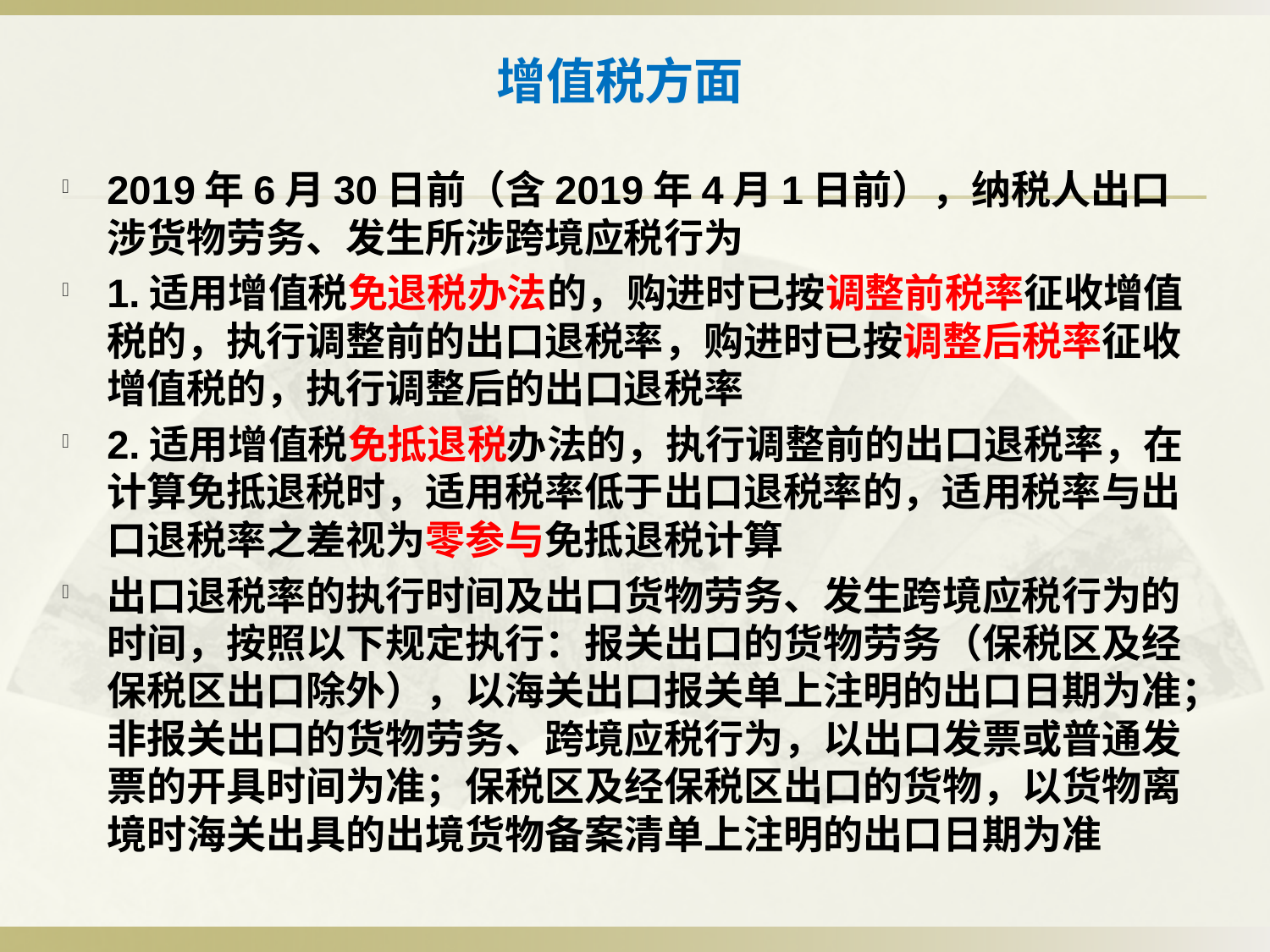

# 增值税方面
2019年6月30日前（含2019年4月1日前），纳税人出口涉货物劳务、发生所涉跨境应税行为
1.适用增值税免退税办法的，购进时已按调整前税率征收增值税的，执行调整前的出口退税率，购进时已按调整后税率征收增值税的，执行调整后的出口退税率
2.适用增值税免抵退税办法的，执行调整前的出口退税率，在计算免抵退税时，适用税率低于出口退税率的，适用税率与出口退税率之差视为零参与免抵退税计算
出口退税率的执行时间及出口货物劳务、发生跨境应税行为的时间，按照以下规定执行：报关出口的货物劳务（保税区及经保税区出口除外），以海关出口报关单上注明的出口日期为准；非报关出口的货物劳务、跨境应税行为，以出口发票或普通发票的开具时间为准；保税区及经保税区出口的货物，以货物离境时海关出具的出境货物备案清单上注明的出口日期为准